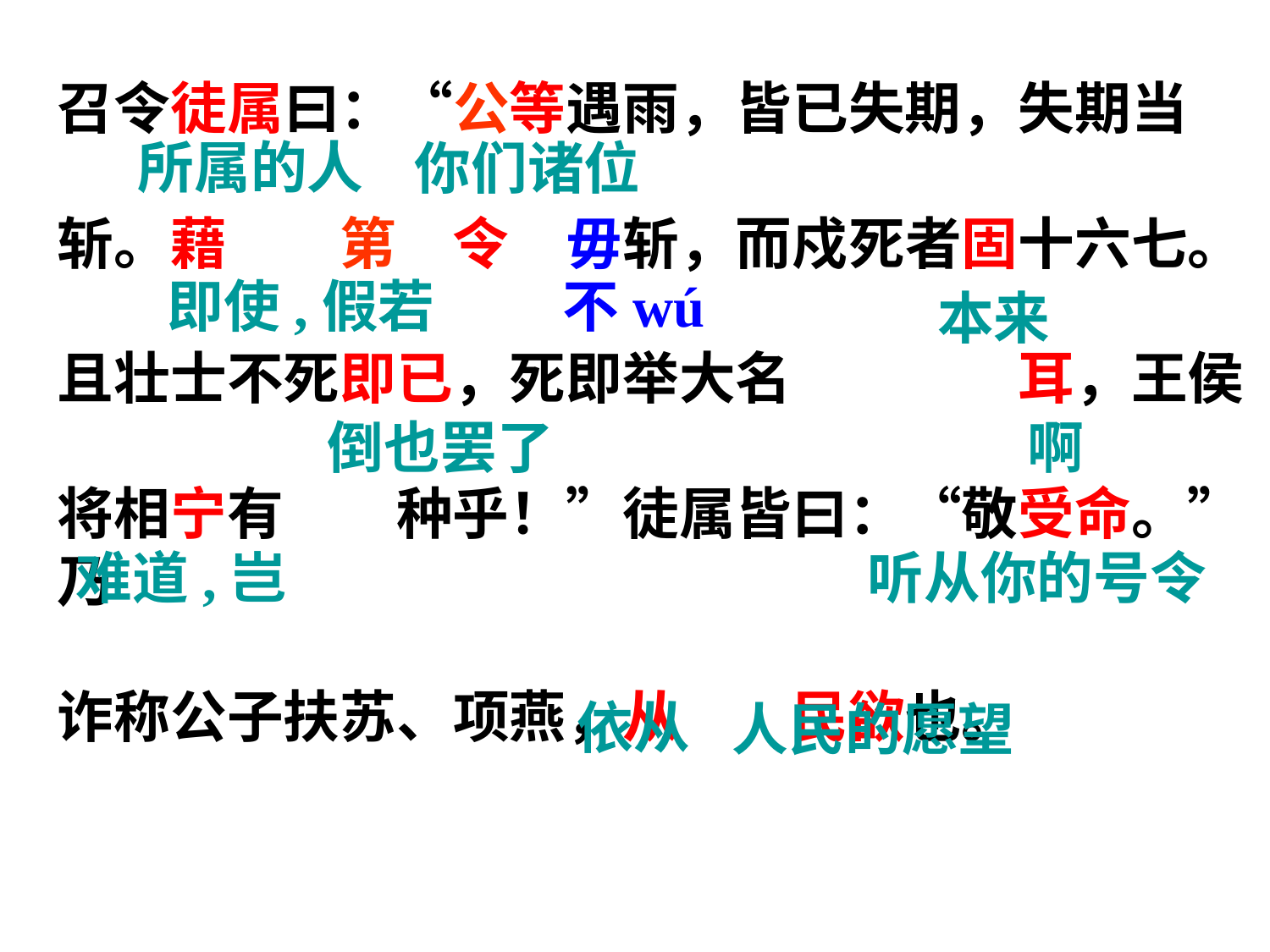

召令徒属曰：“公等遇雨，皆已失期，失期当

斩。藉　　第　令　毋斩，而戍死者固十六七。

且壮士不死即已，死即举大名　　　　耳，王侯

将相宁有　　种乎！”徒属皆曰：“敬受命。”乃

诈称公子扶苏、项燕，从　　民欲也。
所属的人
你们诸位
即使,假若
不wú
本来
倒也罢了
啊
难道,岂
听从你的号令
依从
人民的愿望